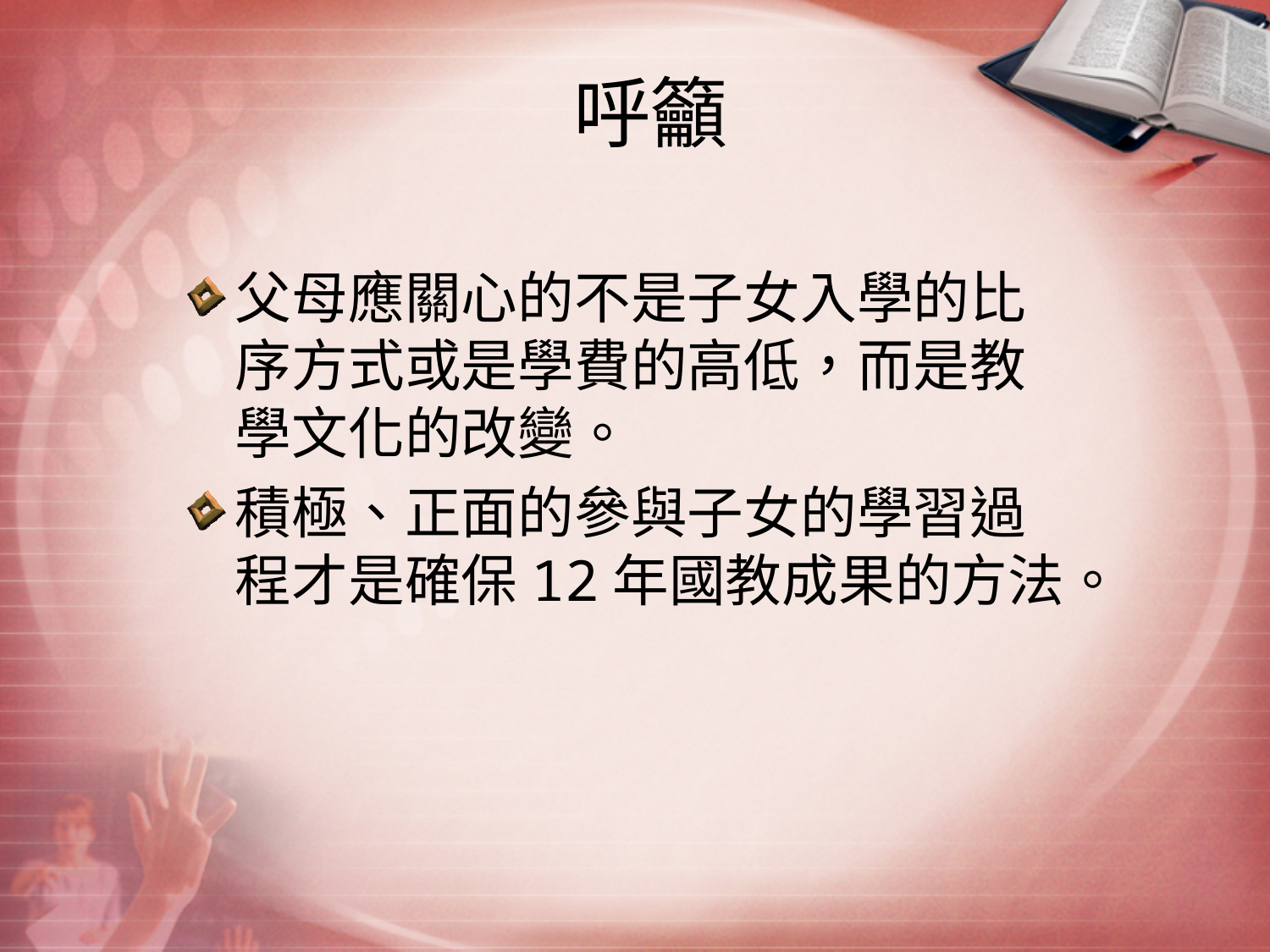

# 呼籲
父母應關心的不是子女入學的比序方式或是學費的高低，而是教學文化的改變。
積極、正面的參與子女的學習過程才是確保12年國教成果的方法。